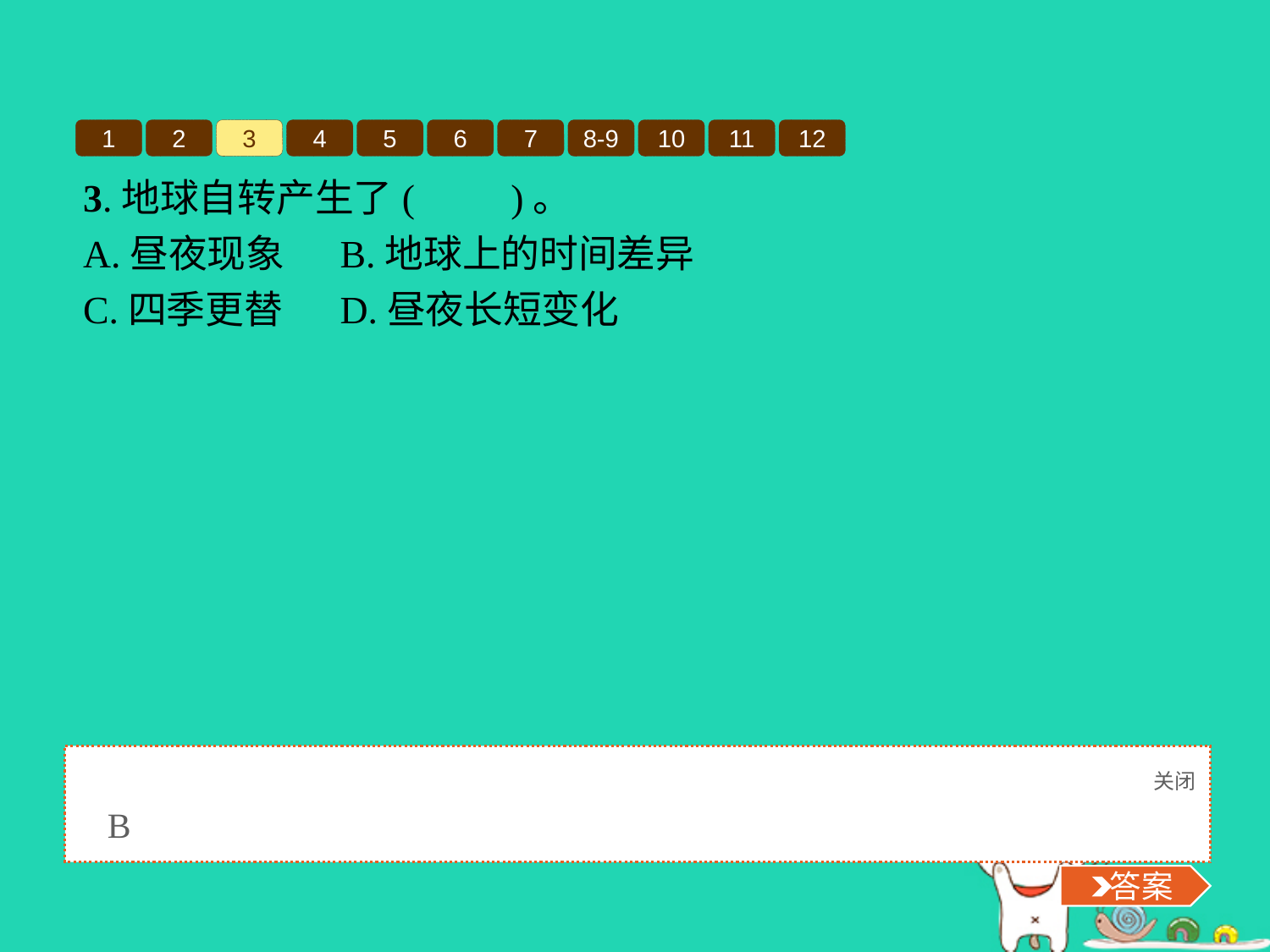

1
2
3
4
5
6
7
8-9
10
11
12
3.地球自转产生了(　　)。
A.昼夜现象	B.地球上的时间差异
C.四季更替	D.昼夜长短变化

关闭
  答案

B
  答案